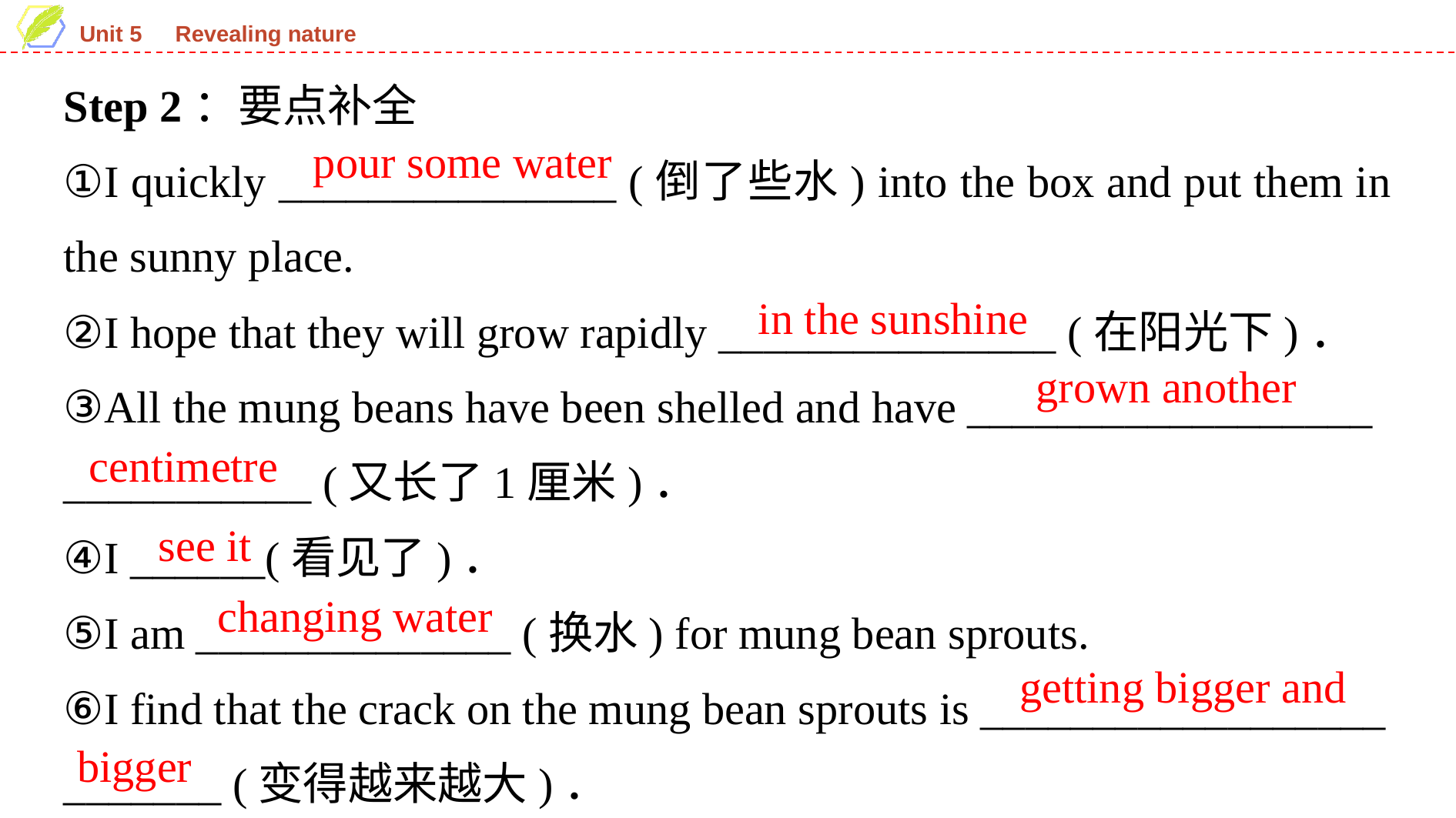

Step 2：要点补全
①I quickly _______________ (倒了些水) into the box and put them in the sunny place.
②I hope that they will grow rapidly _______________ (在阳光下)．
③All the mung beans have been shelled and have __________________
___________ (又长了1厘米)．
④I ______(看见了)．
⑤I am ______________ (换水) for mung bean sprouts.
⑥I find that the crack on the mung bean sprouts is __________________
_______ (变得越来越大)．
pour some water
in the sunshine
grown another
centimetre
see it
changing water
getting bigger and
bigger